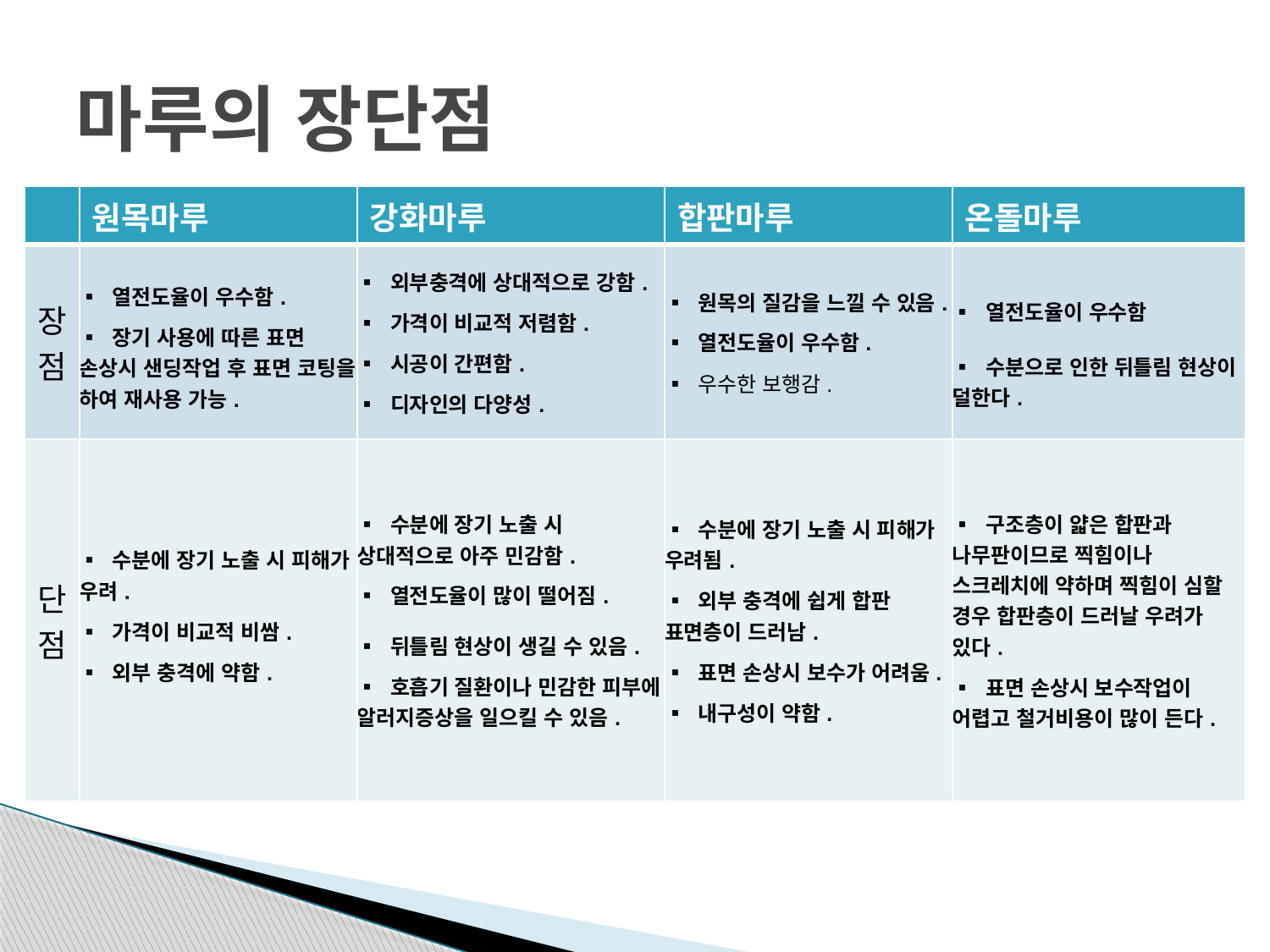

# 마루의 장단점
|  | 원목마루 | 강화마루 | 합판마루 | 온돌마루 |
| --- | --- | --- | --- | --- |
| 장점 | ▪ 열전도율이 우수함. ▪ 장기 사용에 따른 표면 손상시 샌딩작업 후 표면 코팅을 하여 재사용 가능. | ▪ 외부충격에 상대적으로 강함. ▪ 가격이 비교적 저렴함. ▪ 시공이 간편함. ▪ 디자인의 다양성. | ▪ 원목의 질감을 느낄 수 있음. ▪ 열전도율이 우수함. ▪ 우수한 보행감. | ▪ 열전도율이 우수함 ▪ 수분으로 인한 뒤틀림 현상이 덜한다. |
| 단점 | ▪ 수분에 장기 노출 시 피해가 우려. ▪ 가격이 비교적 비쌈. ▪ 외부 충격에 약함. | ▪ 수분에 장기 노출 시 상대적으로 아주 민감함. ▪ 열전도율이 많이 떨어짐. ▪ 뒤틀림 현상이 생길 수 있음. ▪ 호흡기 질환이나 민감한 피부에 알러지증상을 일으킬 수 있음. | ▪ 수분에 장기 노출 시 피해가 우려됨. ▪ 외부 충격에 쉽게 합판 표면층이 드러남. ▪ 표면 손상시 보수가 어려움. ▪ 내구성이 약함. | ▪ 구조층이 얇은 합판과 나무판이므로 찍힘이나 스크레치에 약하며 찍힘이 심할 경우 합판층이 드러날 우려가 있다. ▪ 표면 손상시 보수작업이 어렵고 철거비용이 많이 든다. |